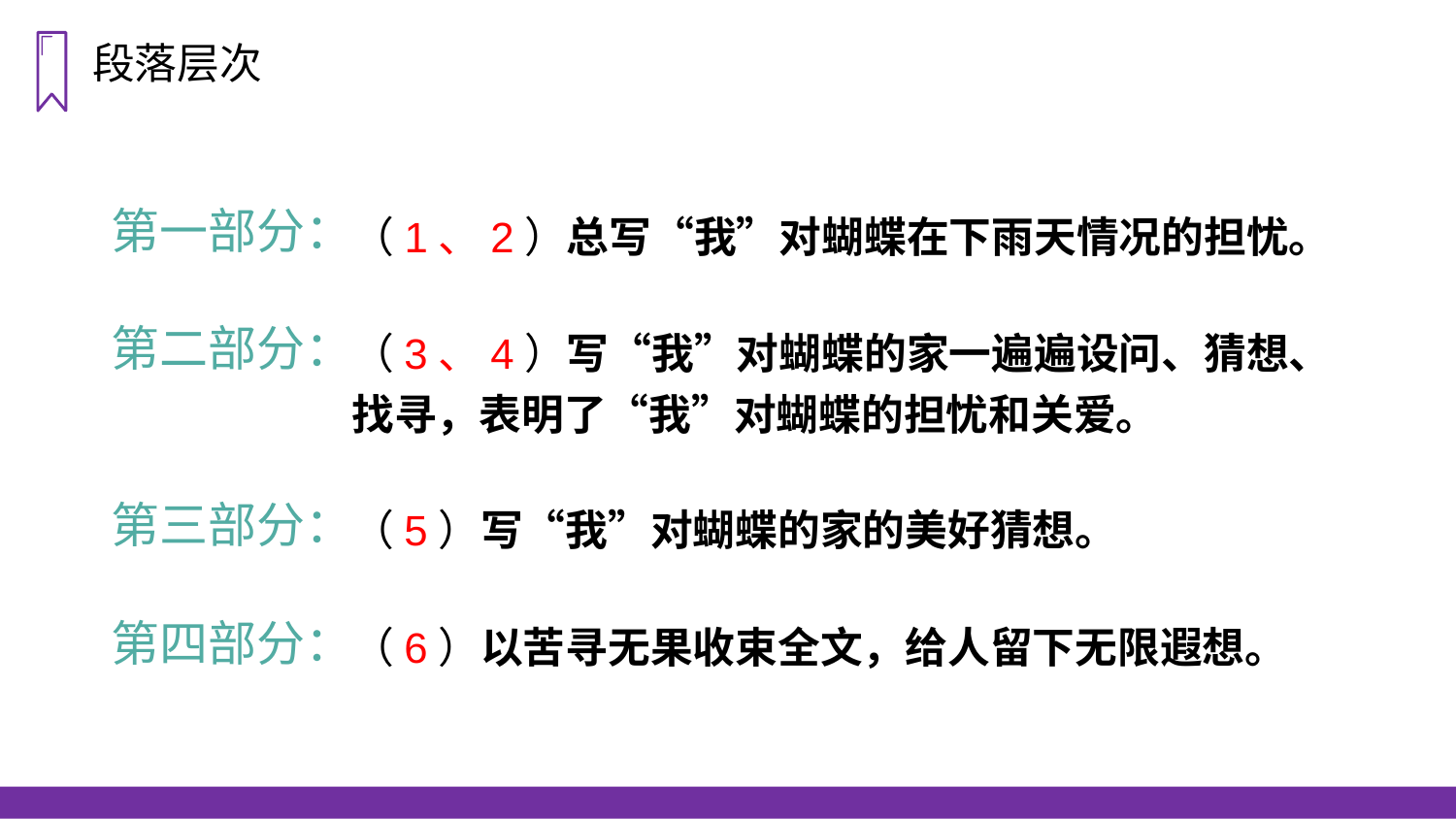

段落层次
（1、2）总写“我”对蝴蝶在下雨天情况的担忧。
第一部分：
（3、4）写“我”对蝴蝶的家一遍遍设问、猜想、找寻，表明了“我”对蝴蝶的担忧和关爱。
第二部分：
（5）写“我”对蝴蝶的家的美好猜想。
第三部分：
（6）以苦寻无果收束全文，给人留下无限遐想。
第四部分：